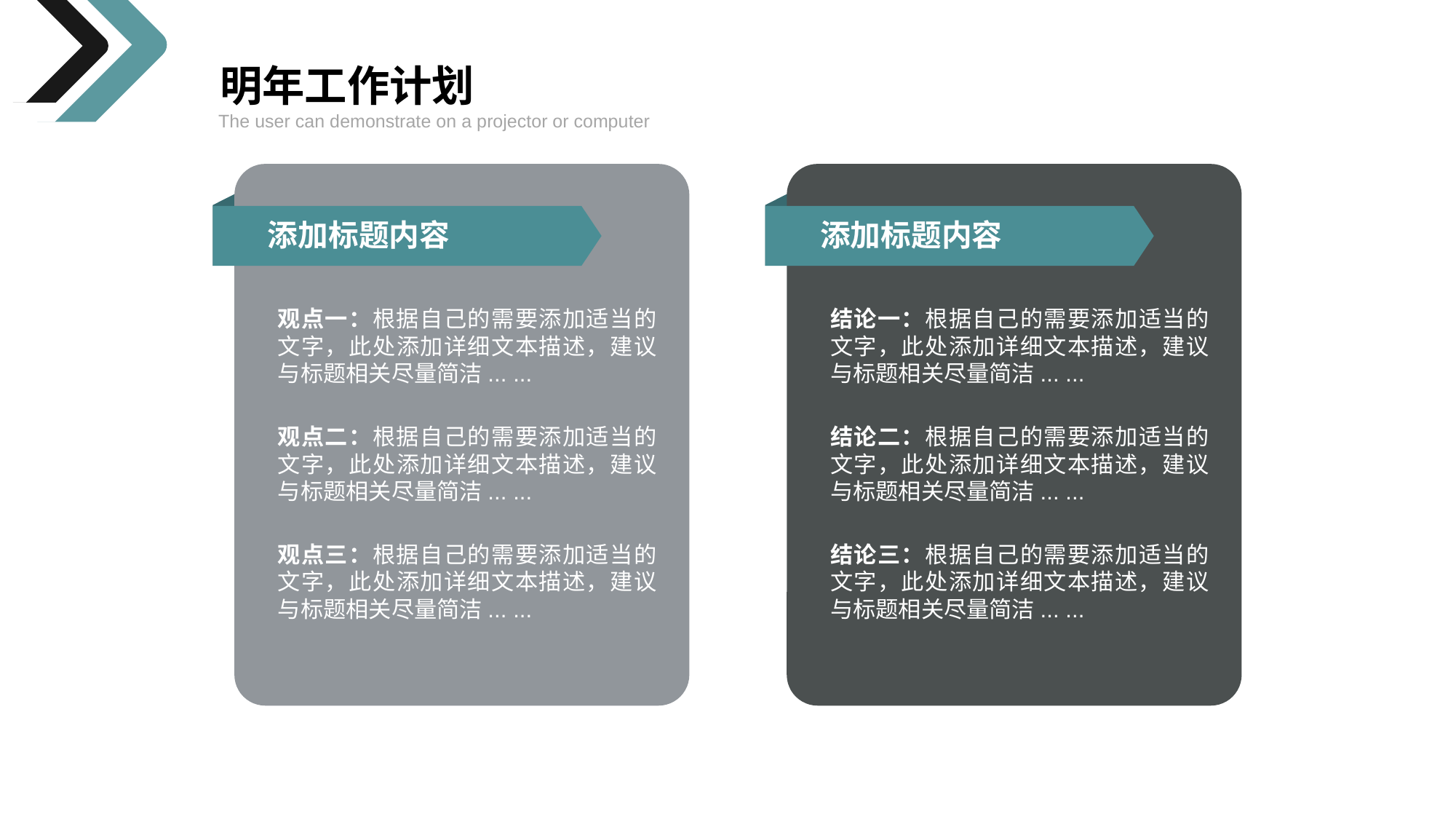

明年工作计划
The user can demonstrate on a projector or computer

添加标题内容
添加标题内容
观点一：根据自己的需要添加适当的文字，此处添加详细文本描述，建议与标题相关尽量简洁... ...
结论一：根据自己的需要添加适当的文字，此处添加详细文本描述，建议与标题相关尽量简洁... ...
观点二：根据自己的需要添加适当的文字，此处添加详细文本描述，建议与标题相关尽量简洁... ...
结论二：根据自己的需要添加适当的文字，此处添加详细文本描述，建议与标题相关尽量简洁... ...
观点三：根据自己的需要添加适当的文字，此处添加详细文本描述，建议与标题相关尽量简洁... ...
结论三：根据自己的需要添加适当的文字，此处添加详细文本描述，建议与标题相关尽量简洁... ...